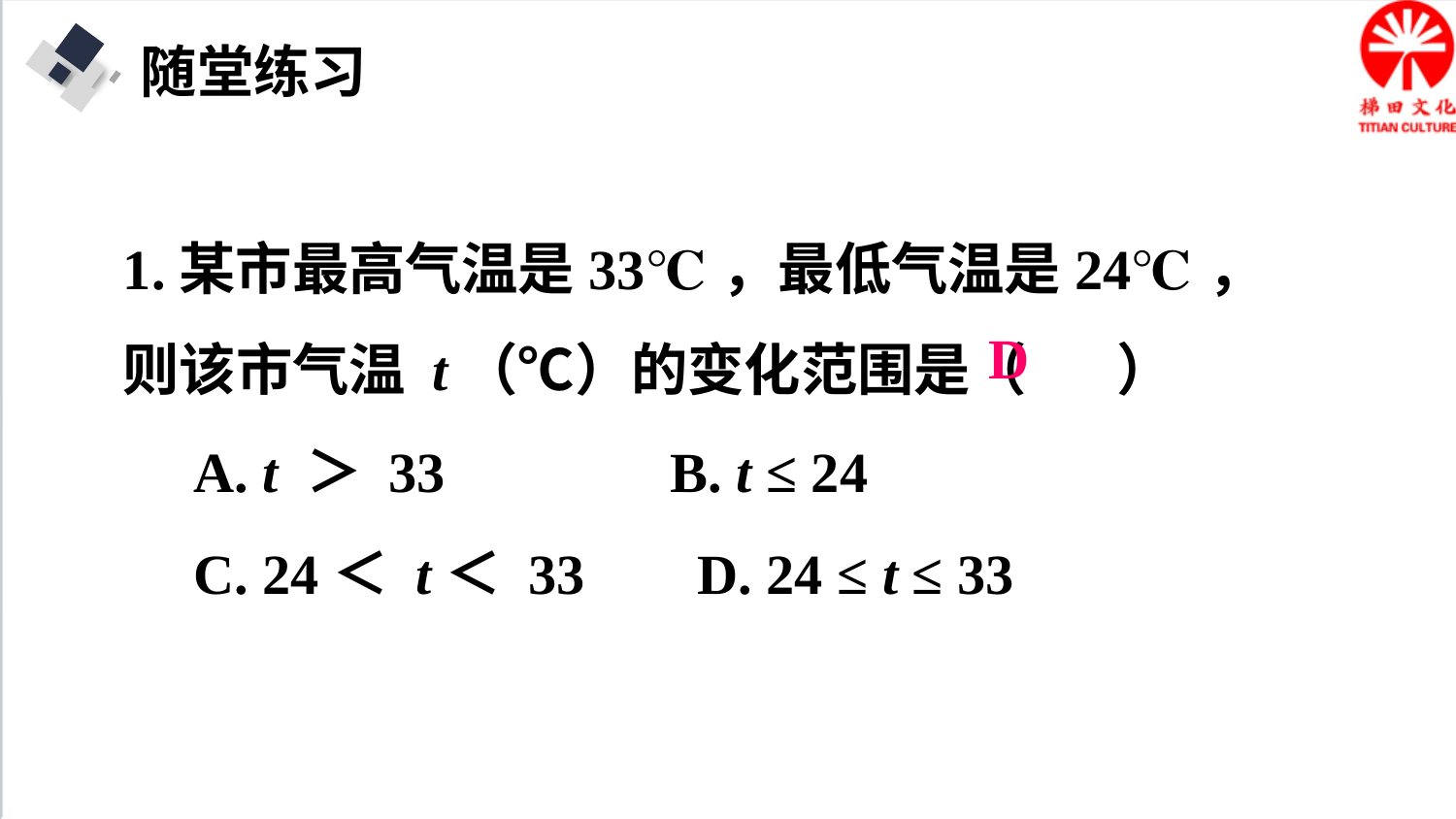

随堂练习
1.某市最高气温是33℃，最低气温是24℃，则该市气温 t（℃）的变化范围是（       ）
     A. t ＞ 33                B. t ≤ 24
     C. 24＜ t＜ 33        D. 24 ≤ t ≤ 33
D